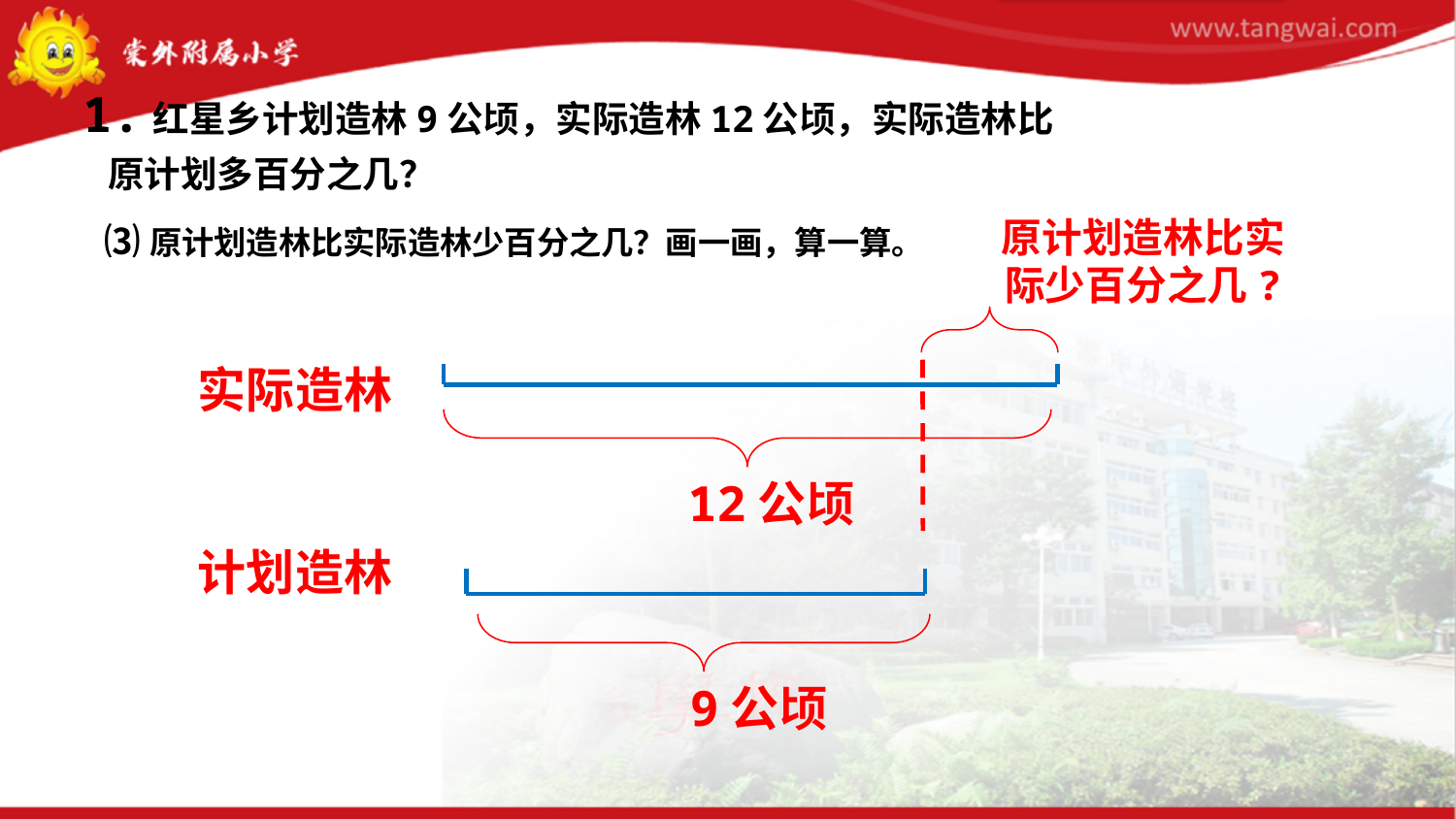

1.红星乡计划造林9公顷，实际造林12公顷，实际造林比
  原计划多百分之几？
  ⑶原计划造林比实际造林少百分之几？画一画，算一算。

原计划造林比实际少百分之几?

实际造林

12公顷
计划造林
9公顷